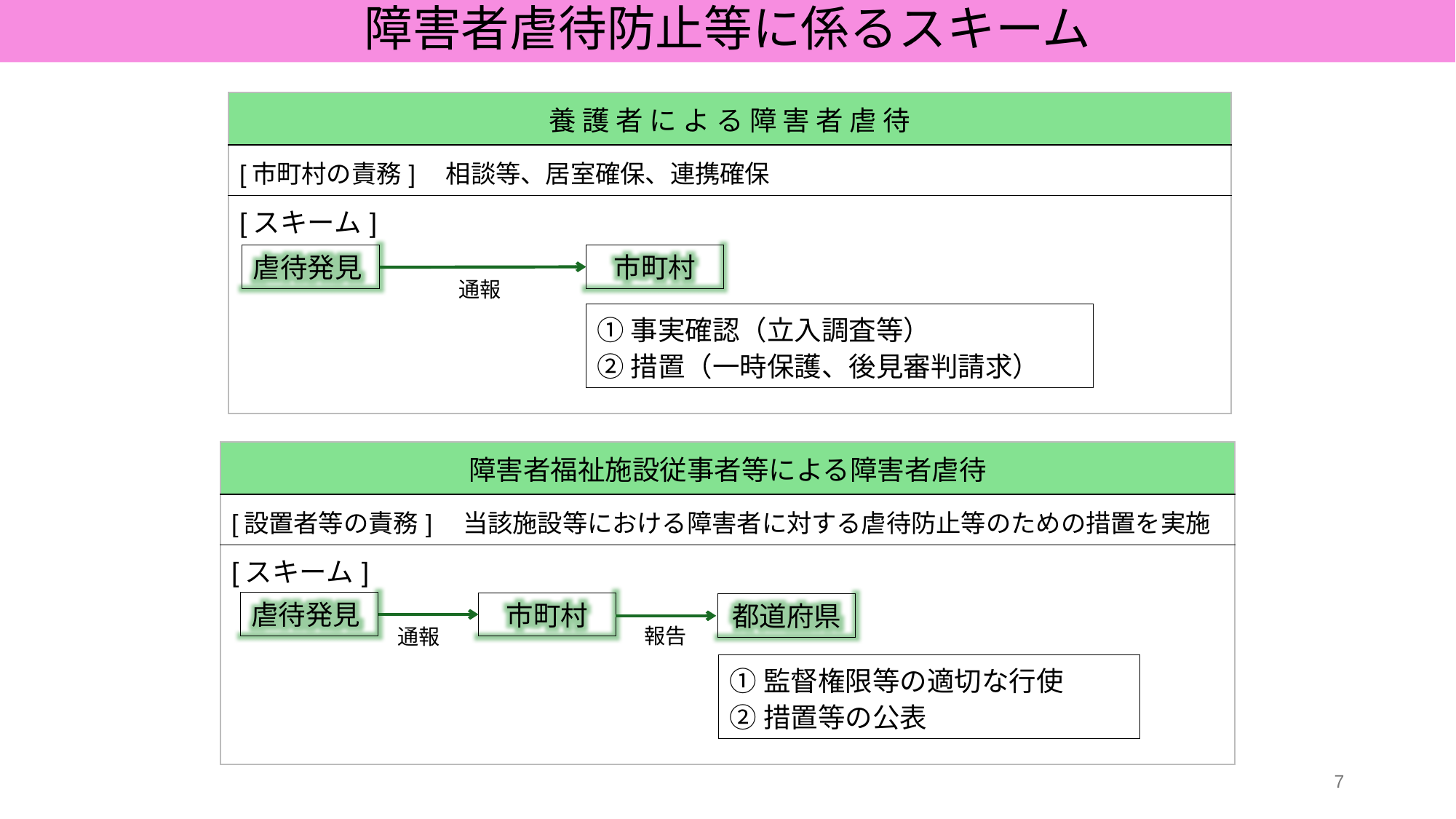

# 障害者虐待防止等に係るスキーム
| 養 護 者 に よ る 障 害 者 虐 待 |
| --- |
| [市町村の責務]　相談等、居室確保、連携確保 |
| [スキーム] |
虐待発見
市町村
通報
①事実確認（立入調査等）
②措置（一時保護、後見審判請求）
| 障害者福祉施設従事者等による障害者虐待 |
| --- |
| [設置者等の責務]　当該施設等における障害者に対する虐待防止等のための措置を実施 |
| [スキーム] |
虐待発見
市町村
都道府県
報告
通報
①監督権限等の適切な行使
②措置等の公表
7